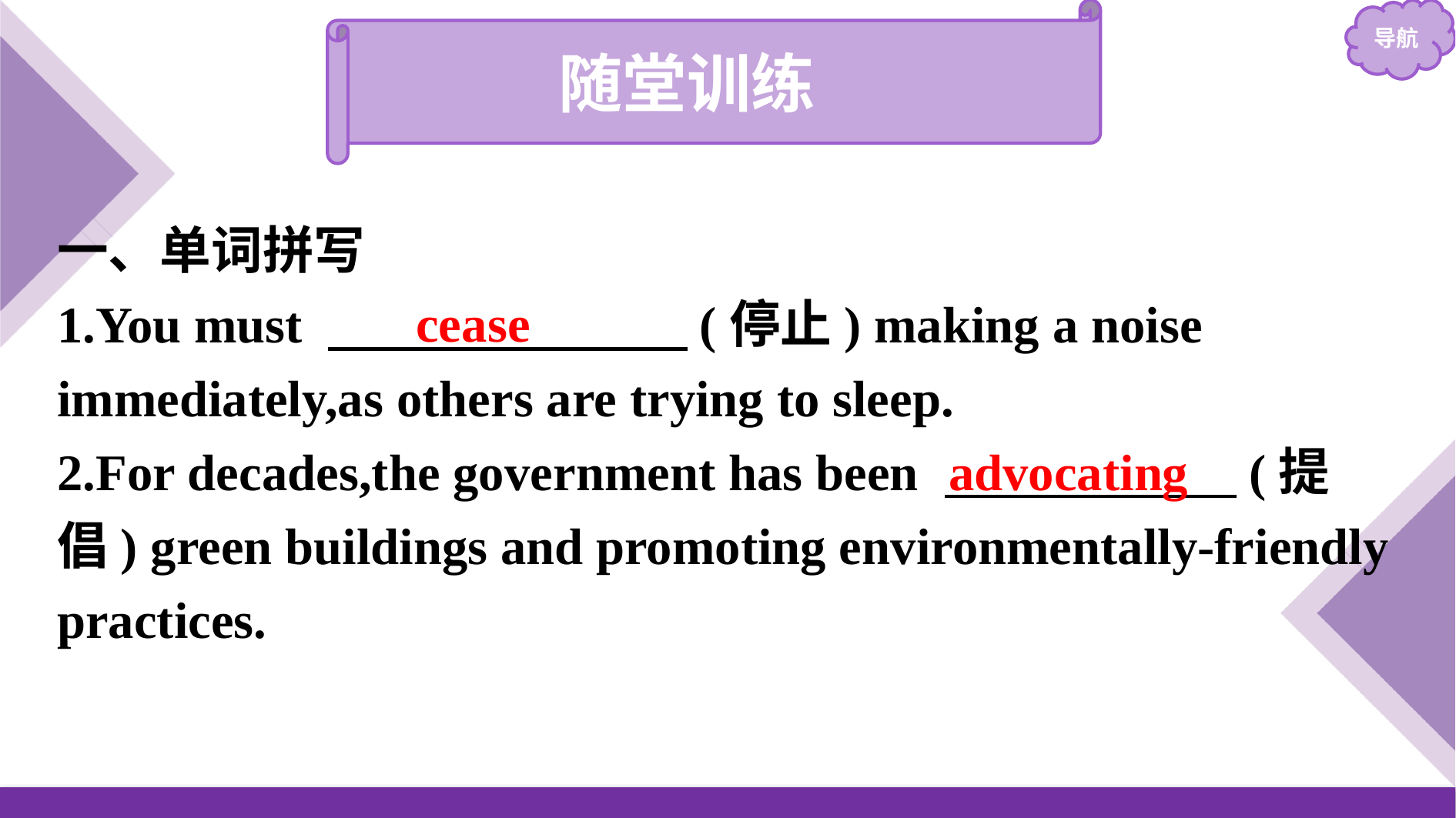

随堂训练
一、单词拼写
1.You must 　　　　　　　(停止) making a noise immediately,as others are trying to sleep.
2.For decades,the government has been 　　   　　　(提倡) green buildings and promoting environmentally-friendly practices.
cease
advocating